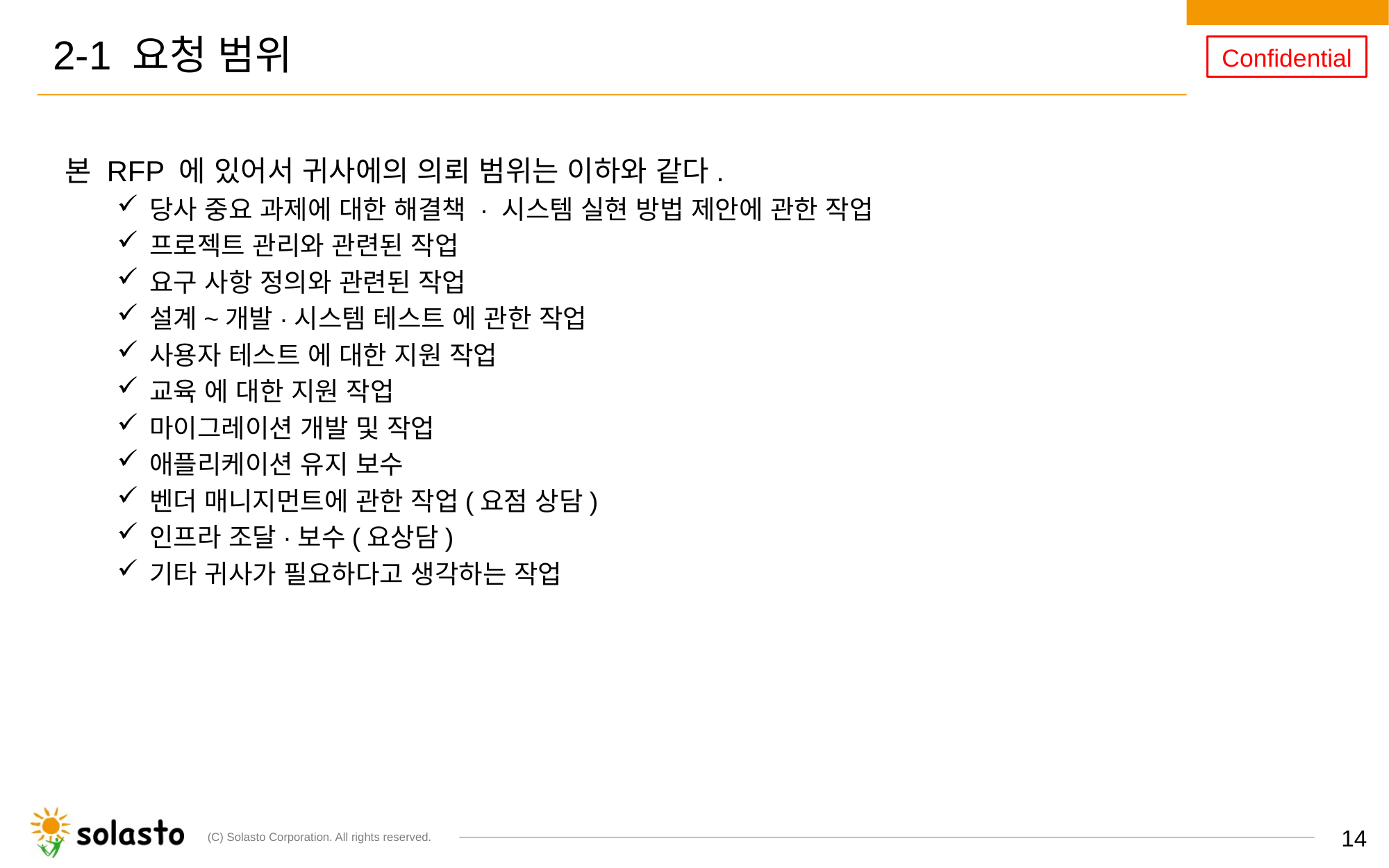

# 2-1 요청 범위
본 RFP 에 있어서 귀사에의 의뢰 범위는 이하와 같다.
당사 중요 과제에 대한 해결책 · 시스템 실현 방법 제안에 관한 작업
프로젝트 관리와 관련된 작업
요구 사항 정의와 관련된 작업
설계~개발·시스템 테스트 에 관한 작업
사용자 테스트 에 대한 지원 작업
교육 에 대한 지원 작업
마이그레이션 개발 및 작업
애플리케이션 유지 보수
벤더 매니지먼트에 관한 작업(요점 상담)
인프라 조달·보수(요상담)
기타 귀사가 필요하다고 생각하는 작업